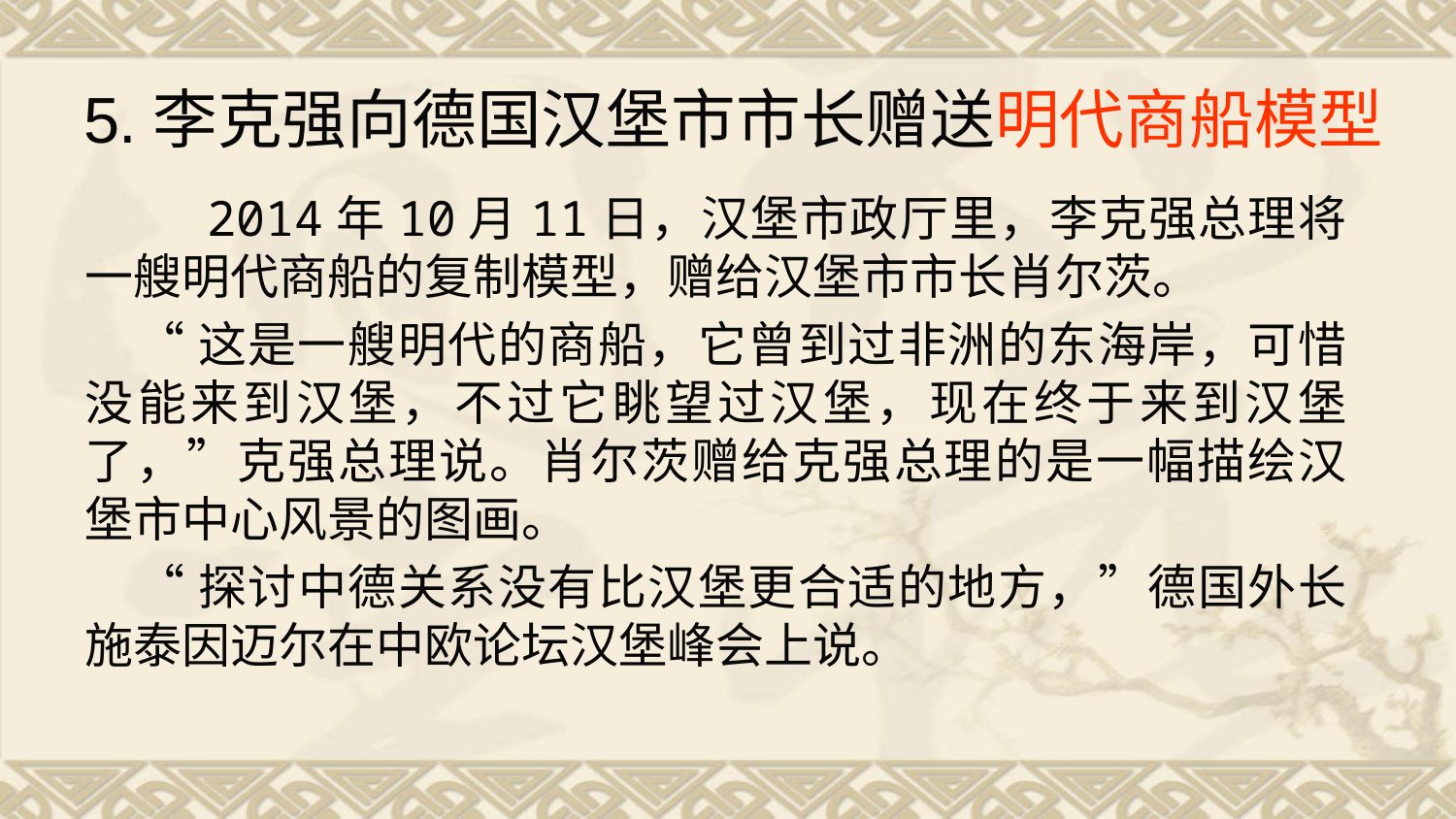

# 5.李克强向德国汉堡市市长赠送明代商船模型
    2014年10月11日，汉堡市政厅里，李克强总理将一艘明代商船的复制模型，赠给汉堡市市长肖尔茨。
    “这是一艘明代的商船，它曾到过非洲的东海岸，可惜没能来到汉堡，不过它眺望过汉堡，现在终于来到汉堡了，”克强总理说。肖尔茨赠给克强总理的是一幅描绘汉堡市中心风景的图画。
    “探讨中德关系没有比汉堡更合适的地方，”德国外长施泰因迈尔在中欧论坛汉堡峰会上说。